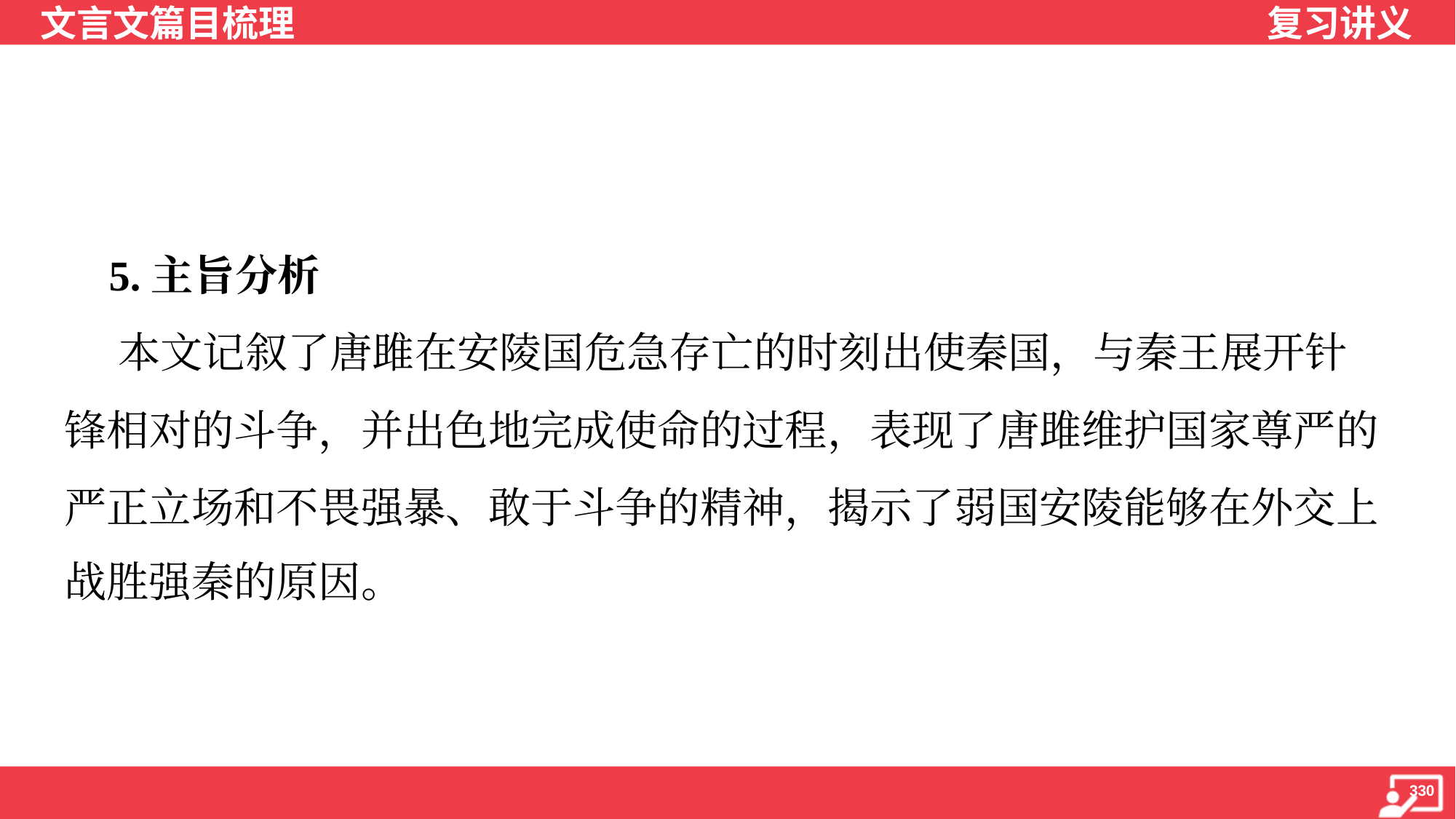

5.主旨分析
    本文记叙了唐雎在安陵国危急存亡的时刻出使秦国，与秦王展开针
锋相对的斗争，并出色地完成使命的过程，表现了唐雎维护国家尊严的
严正立场和不畏强暴、敢于斗争的精神，揭示了弱国安陵能够在外交上
战胜强秦的原因。